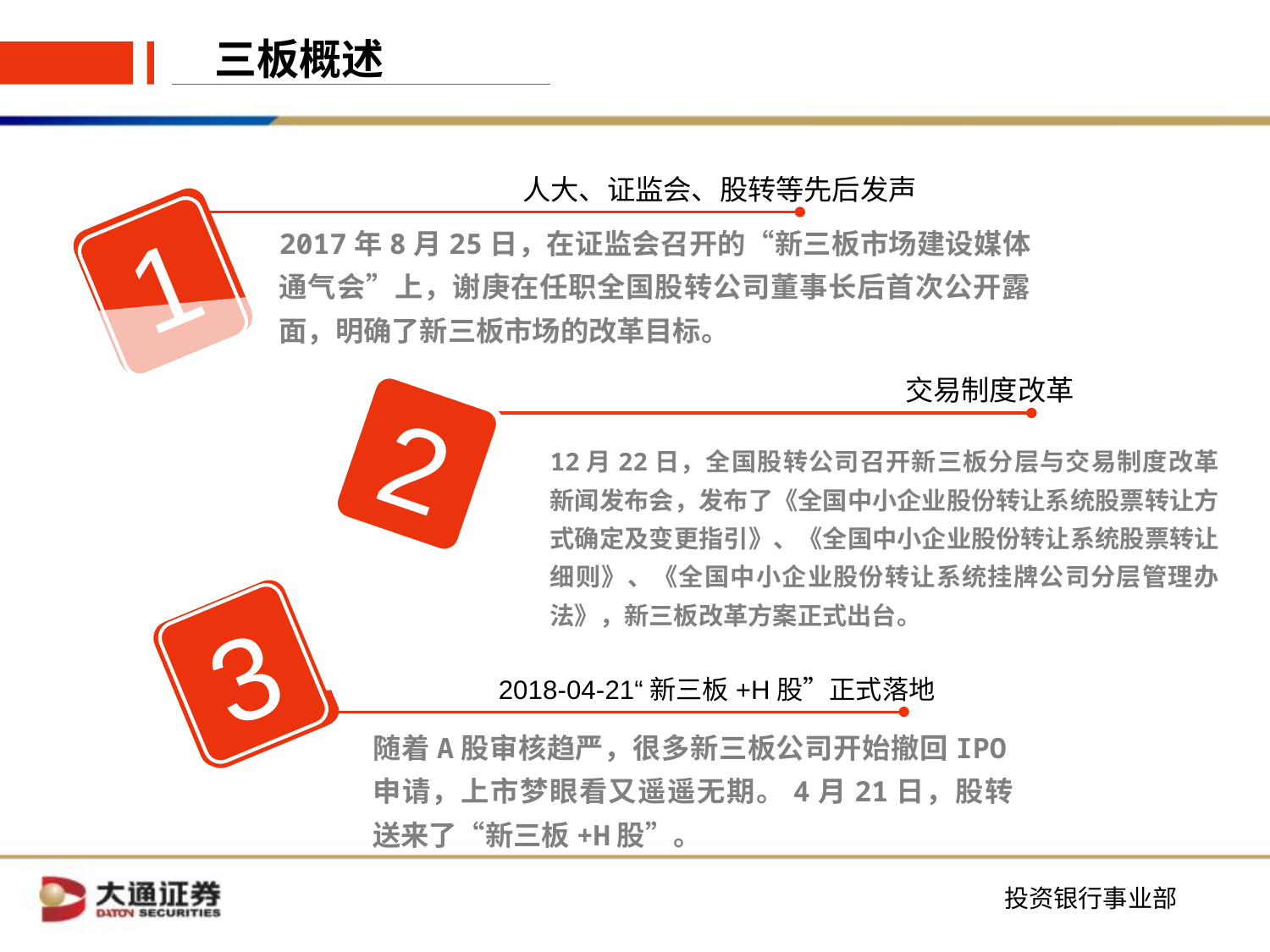

三板概述

人大、证监会、股转等先后发声
1

2017年8月25日，在证监会召开的“新三板市场建设媒体通气会”上，谢庚在任职全国股转公司董事长后首次公开露面，明确了新三板市场的改革目标。
交易制度改革

2

12月22日，全国股转公司召开新三板分层与交易制度改革新闻发布会，发布了《全国中小企业股份转让系统股票转让方式确定及变更指引》、《全国中小企业股份转让系统股票转让细则》、《全国中小企业股份转让系统挂牌公司分层管理办法》，新三板改革方案正式出台。

3

2018-04-21“新三板+H股”正式落地
随着A股审核趋严，很多新三板公司开始撤回IPO申请，上市梦眼看又遥遥无期。4月21日，股转送来了“新三板+H股”。